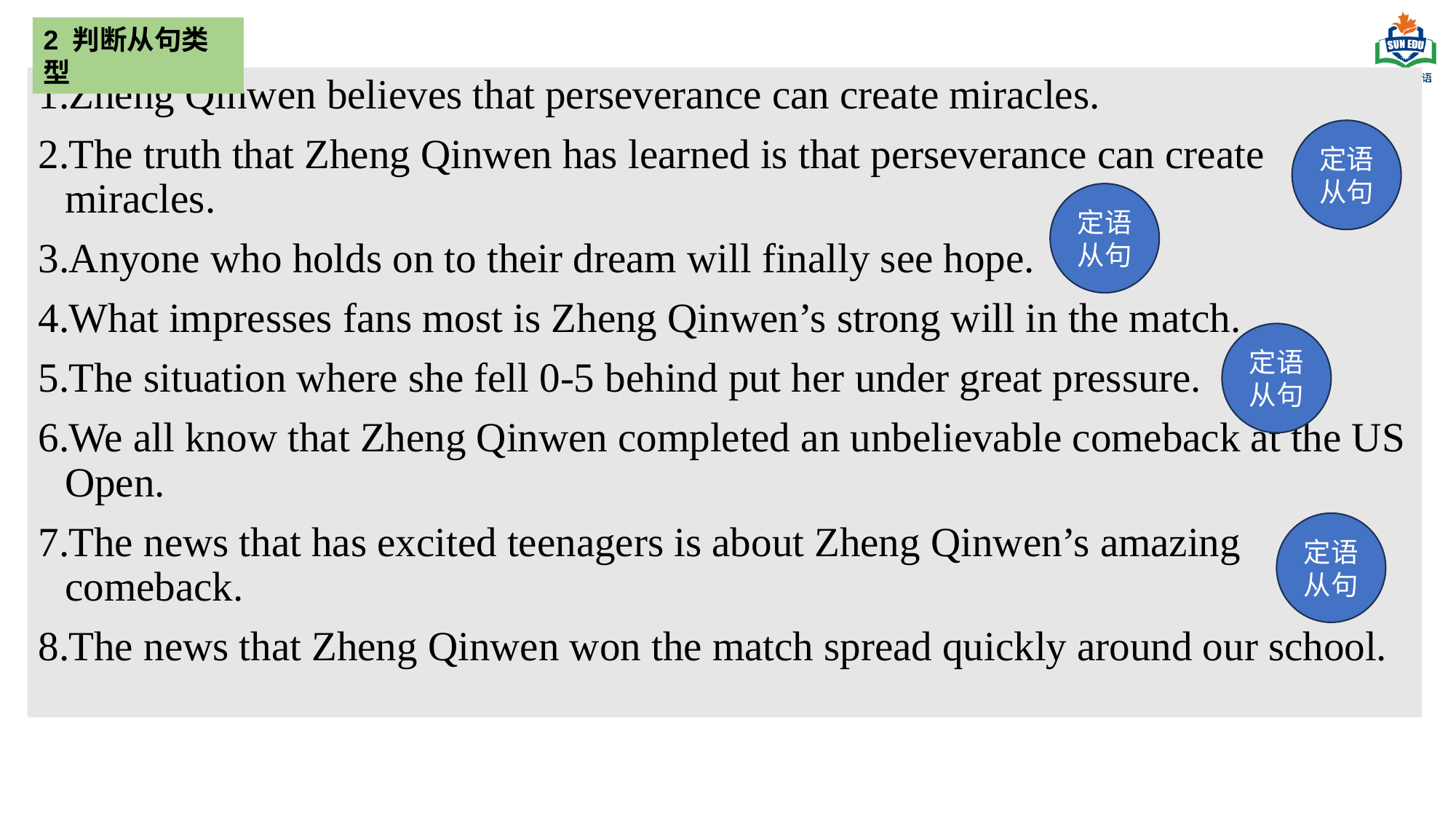

2 判断从句类型
Zheng Qinwen believes that perseverance can create miracles.
The truth that Zheng Qinwen has learned is that perseverance can create miracles.
Anyone who holds on to their dream will finally see hope.
What impresses fans most is Zheng Qinwen’s strong will in the match.
The situation where she fell 0-5 behind put her under great pressure.
We all know that Zheng Qinwen completed an unbelievable comeback at the US Open.
The news that has excited teenagers is about Zheng Qinwen’s amazing comeback.
The news that Zheng Qinwen won the match spread quickly around our school.

定语从句
定语从句
定语从句
定语从句